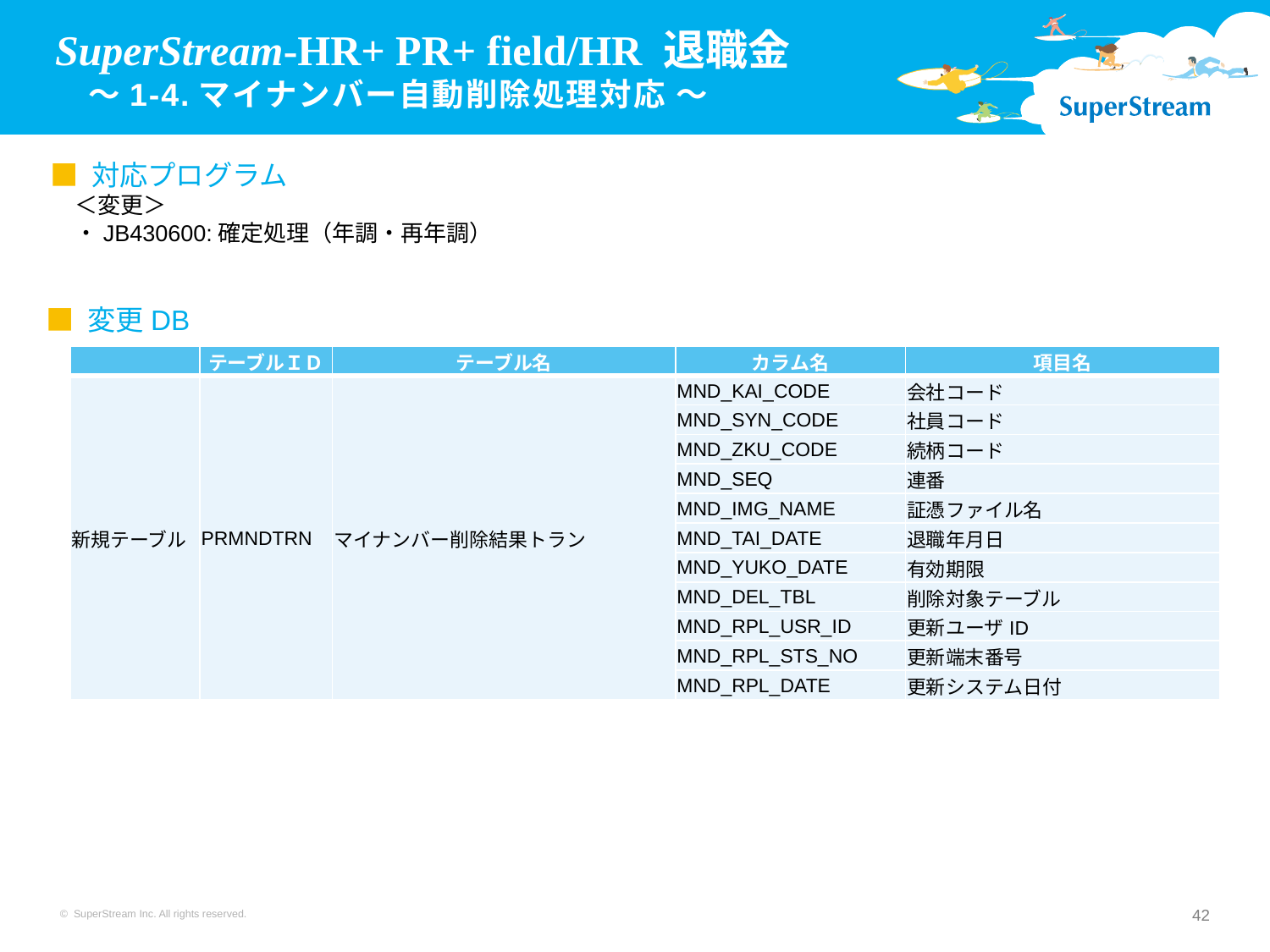

# SuperStream-HR+ PR+ field/HR 退職金 　～1-4.マイナンバー自動削除処理対応 ～
■ 対応プログラム
＜変更＞
・JB430600:確定処理（年調・再年調）
■ 変更DB
|  | テーブルＩＤ | テーブル名 | カラム名 | 項目名 |
| --- | --- | --- | --- | --- |
| 新規テーブル | PRMNDTRN | マイナンバー削除結果トラン | MND\_KAI\_CODE | 会社コード |
|  |  |  | MND\_SYN\_CODE | 社員コード |
|  |  |  | MND\_ZKU\_CODE | 続柄コード |
|  |  |  | MND\_SEQ | 連番 |
|  |  |  | MND\_IMG\_NAME | 証憑ファイル名 |
|  |  |  | MND\_TAI\_DATE | 退職年月日 |
|  |  |  | MND\_YUKO\_DATE | 有効期限 |
|  |  |  | MND\_DEL\_TBL | 削除対象テーブル |
|  |  |  | MND\_RPL\_USR\_ID | 更新ユーザID |
|  |  |  | MND\_RPL\_STS\_NO | 更新端末番号 |
|  |  |  | MND\_RPL\_DATE | 更新システム日付 |
©  SuperStream Inc. All rights reserved.
42